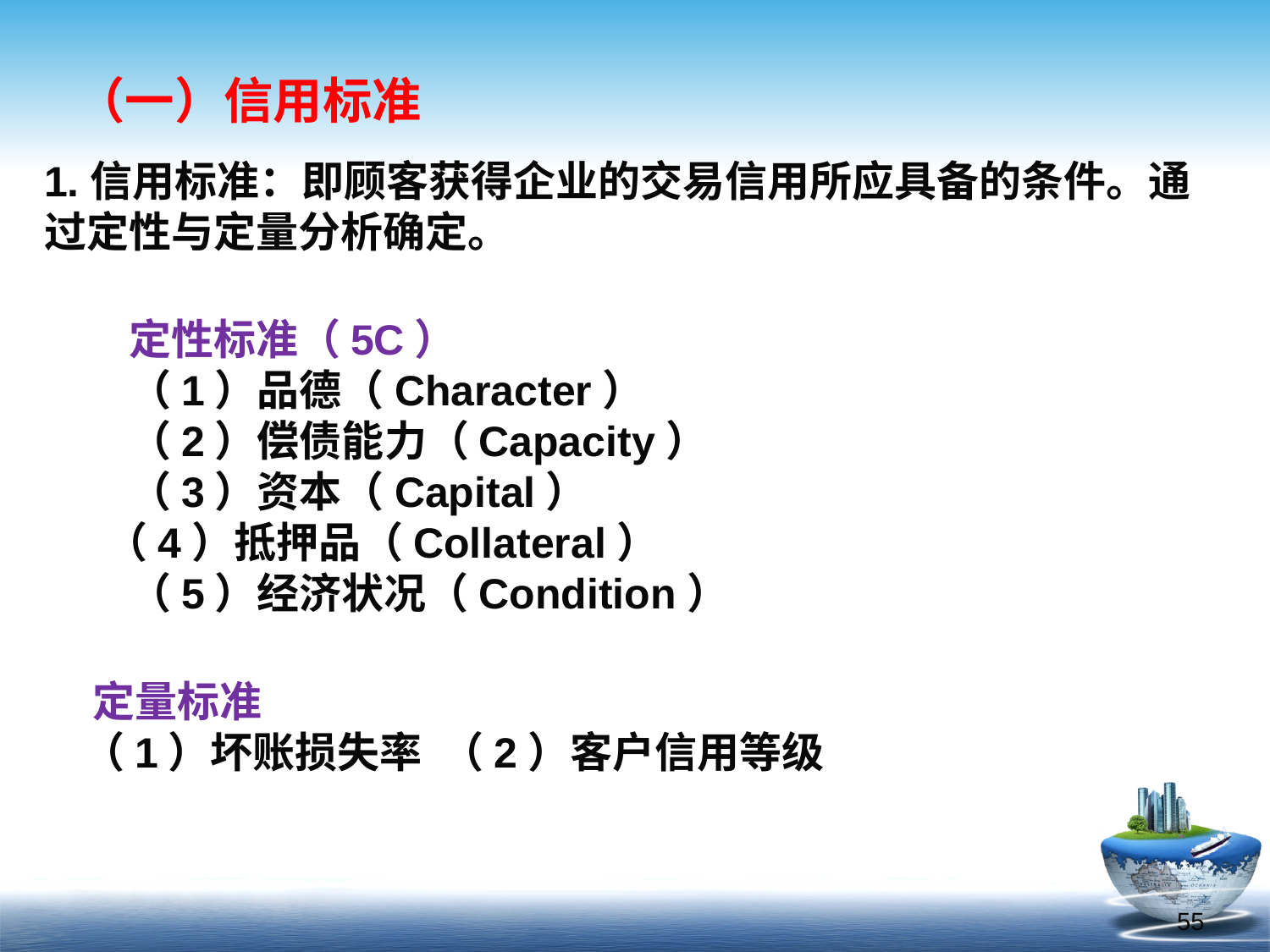

（一）信用标准
1.信用标准：即顾客获得企业的交易信用所应具备的条件。通过定性与定量分析确定。
　　定性标准（5C）
　　（1）品德（Character）
　　（2）偿债能力（Capacity）
　　（3）资本（Capital）
　  （4）抵押品（Collateral）
　　（5）经济状况（Condition）
    定量标准
    （1）坏账损失率  （2）客户信用等级
55